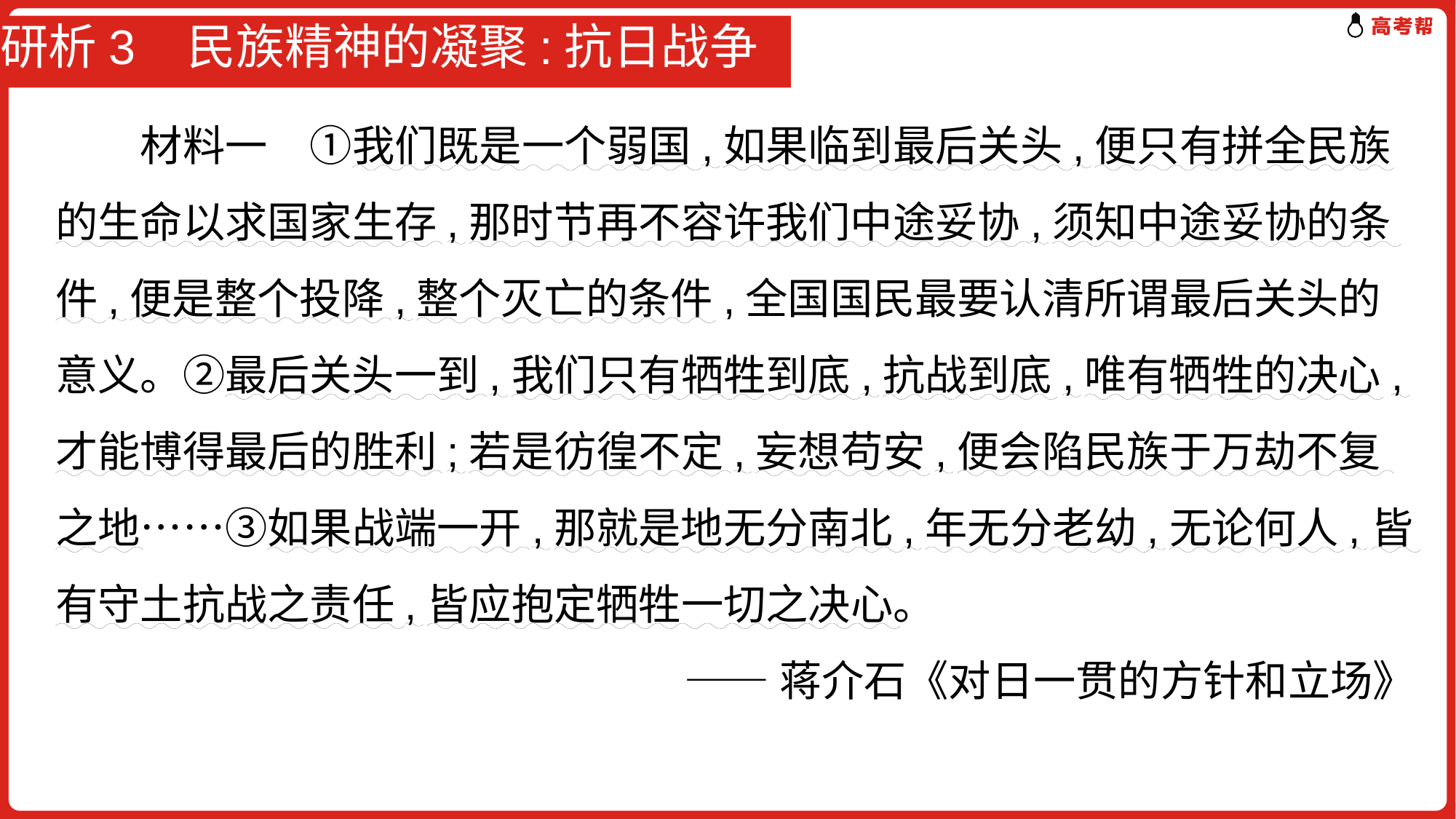

# 研析3   民族精神的凝聚:抗日战争
　　材料一　①我们既是一个弱国,如果临到最后关头,便只有拼全民族的生命以求国家生存,那时节再不容许我们中途妥协,须知中途妥协的条件,便是整个投降,整个灭亡的条件,全国国民最要认清所谓最后关头的意义。②最后关头一到,我们只有牺牲到底,抗战到底,唯有牺牲的决心,才能博得最后的胜利;若是彷徨不定,妄想苟安,便会陷民族于万劫不复之地……③如果战端一开,那就是地无分南北,年无分老幼,无论何人,皆有守土抗战之责任,皆应抱定牺牲一切之决心。
——蒋介石《对日一贯的方针和立场》